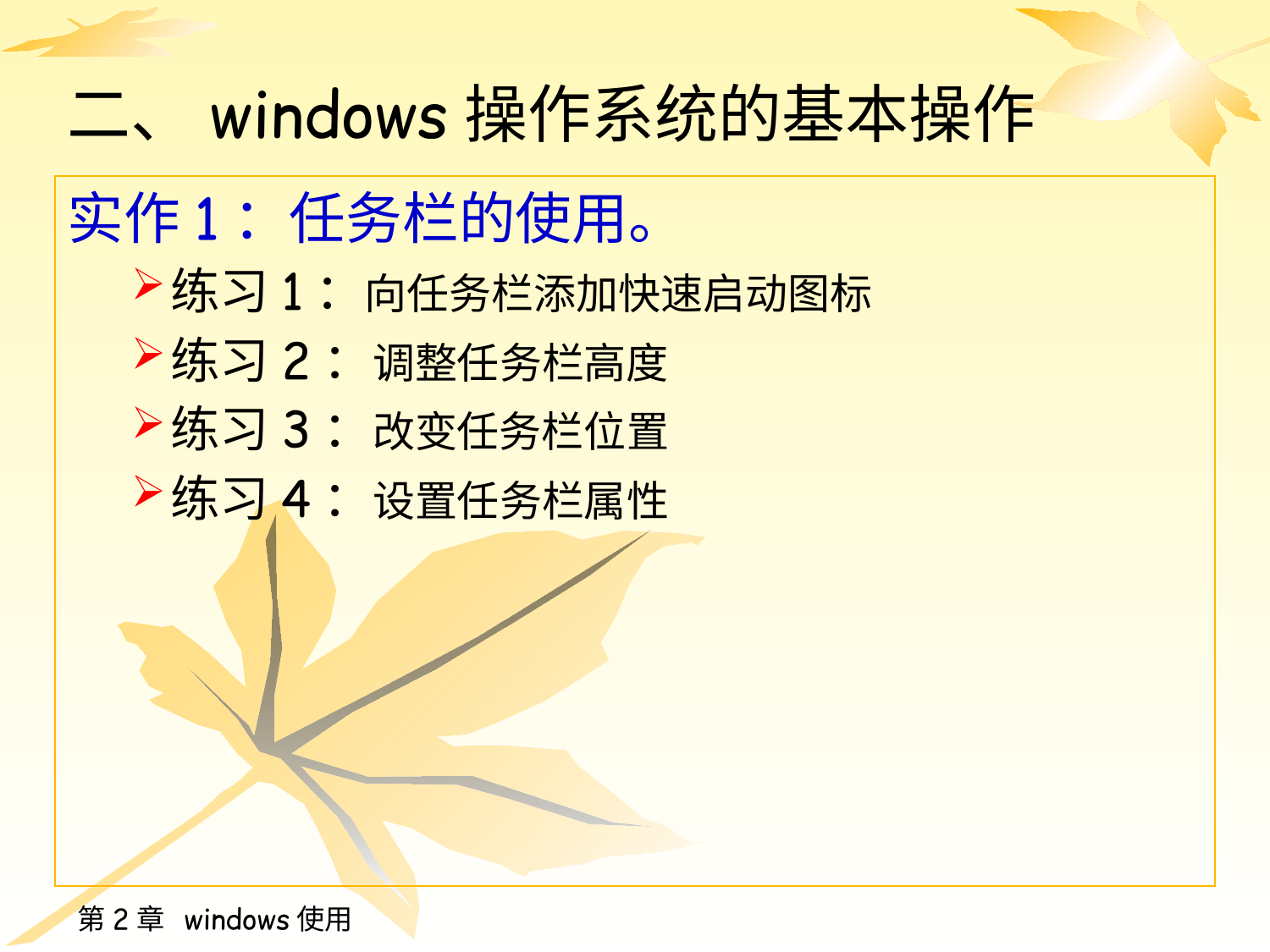

# 二、windows操作系统的基本操作
实作1：任务栏的使用。
练习1：向任务栏添加快速启动图标
练习2：调整任务栏高度
练习3：改变任务栏位置
练习4：设置任务栏属性